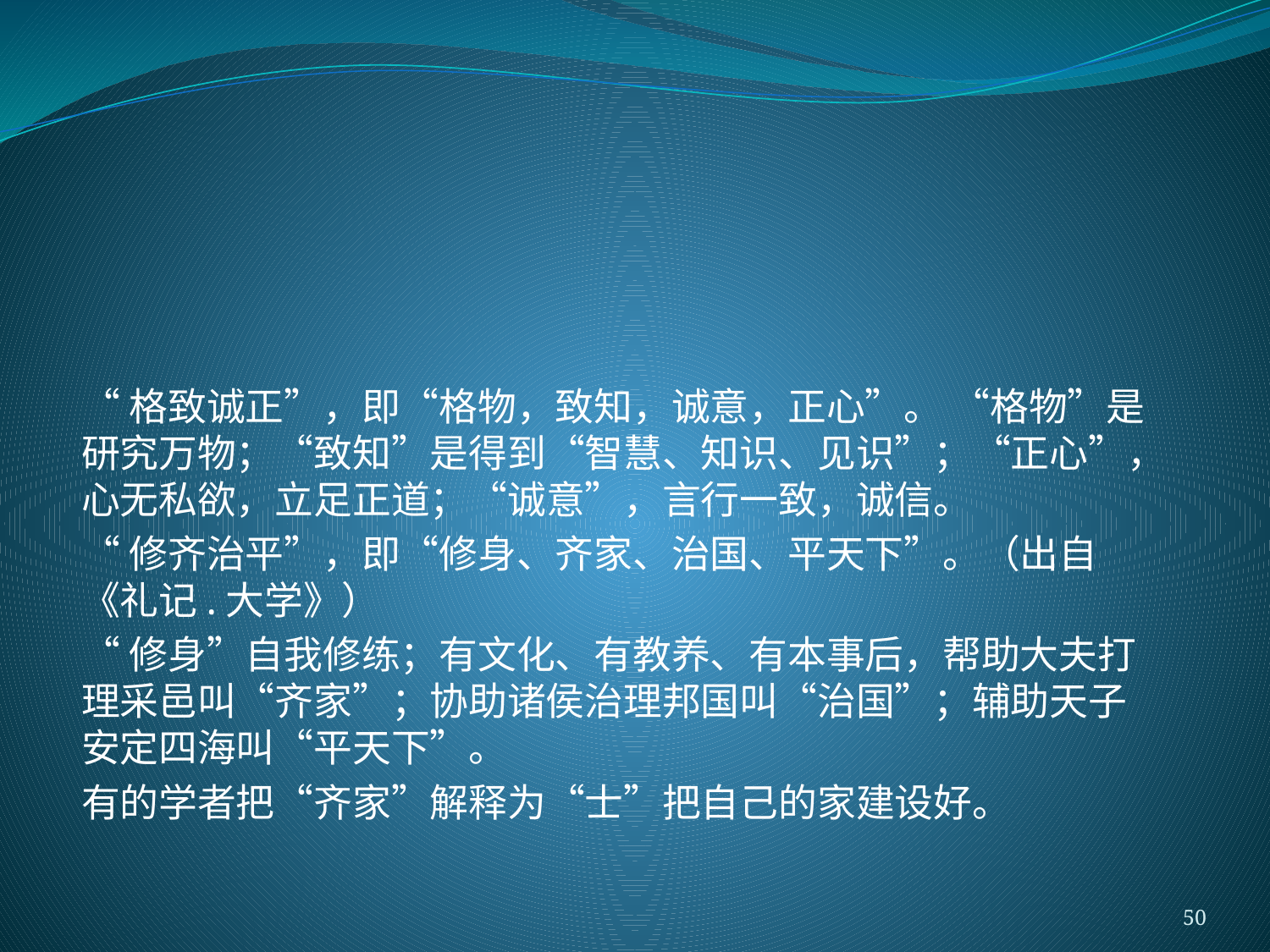

#
“格致诚正”，即“格物，致知，诚意，正心”。 “格物”是研究万物；“致知”是得到“智慧、知识、见识”；“正心”，心无私欲，立足正道；“诚意”，言行一致，诚信。
“修齐治平”，即“修身、齐家、治国、平天下”。（出自《礼记.大学》）
“修身”自我修练；有文化、有教养、有本事后，帮助大夫打理采邑叫“齐家”；协助诸侯治理邦国叫“治国”；辅助天子安定四海叫“平天下”。
有的学者把“齐家”解释为“士”把自己的家建设好。

50